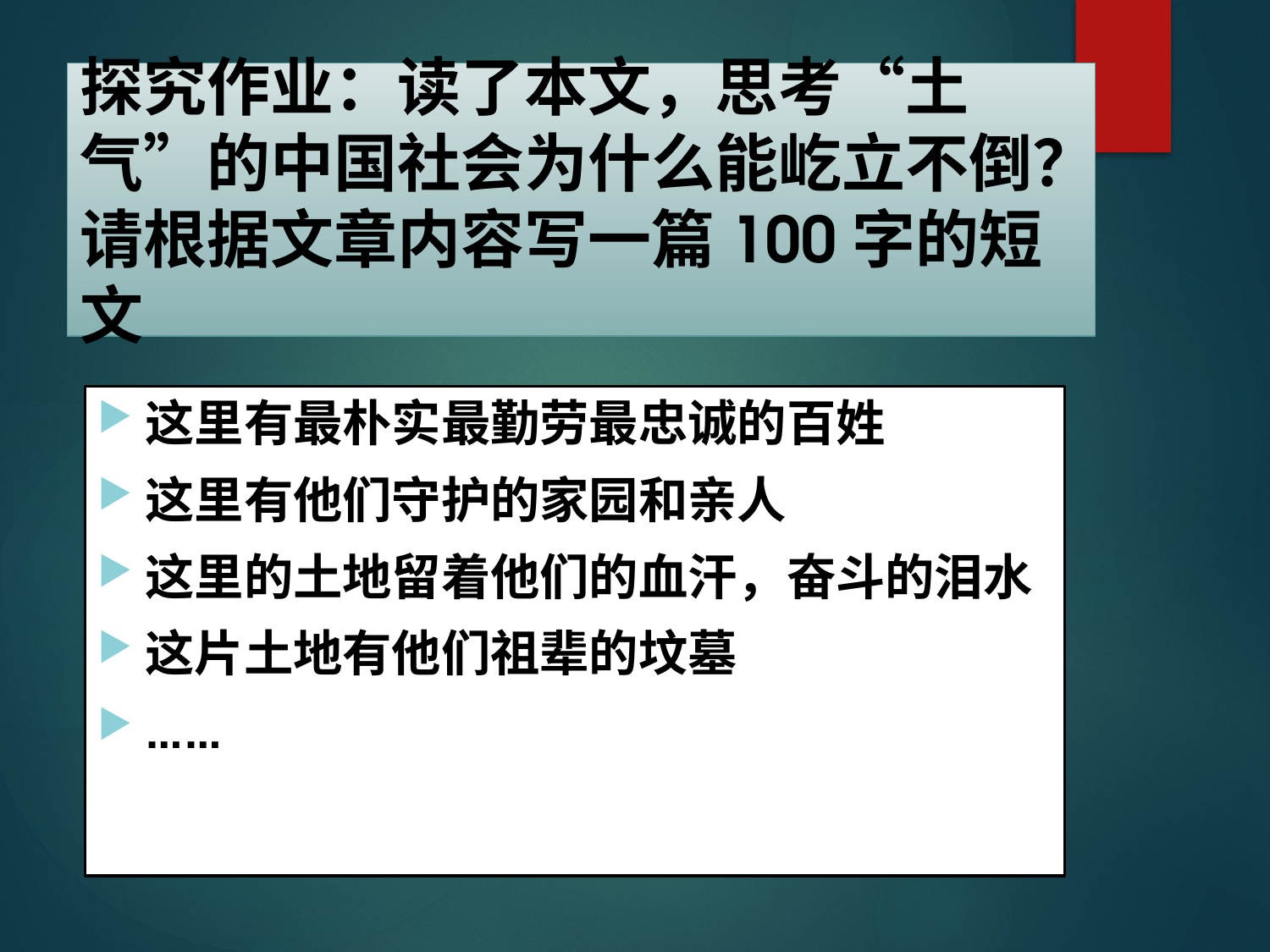

# 探究作业：读了本文，思考“土气”的中国社会为什么能屹立不倒？请根据文章内容写一篇100字的短文
这里有最朴实最勤劳最忠诚的百姓
这里有他们守护的家园和亲人
这里的土地留着他们的血汗，奋斗的泪水
这片土地有他们祖辈的坟墓
……